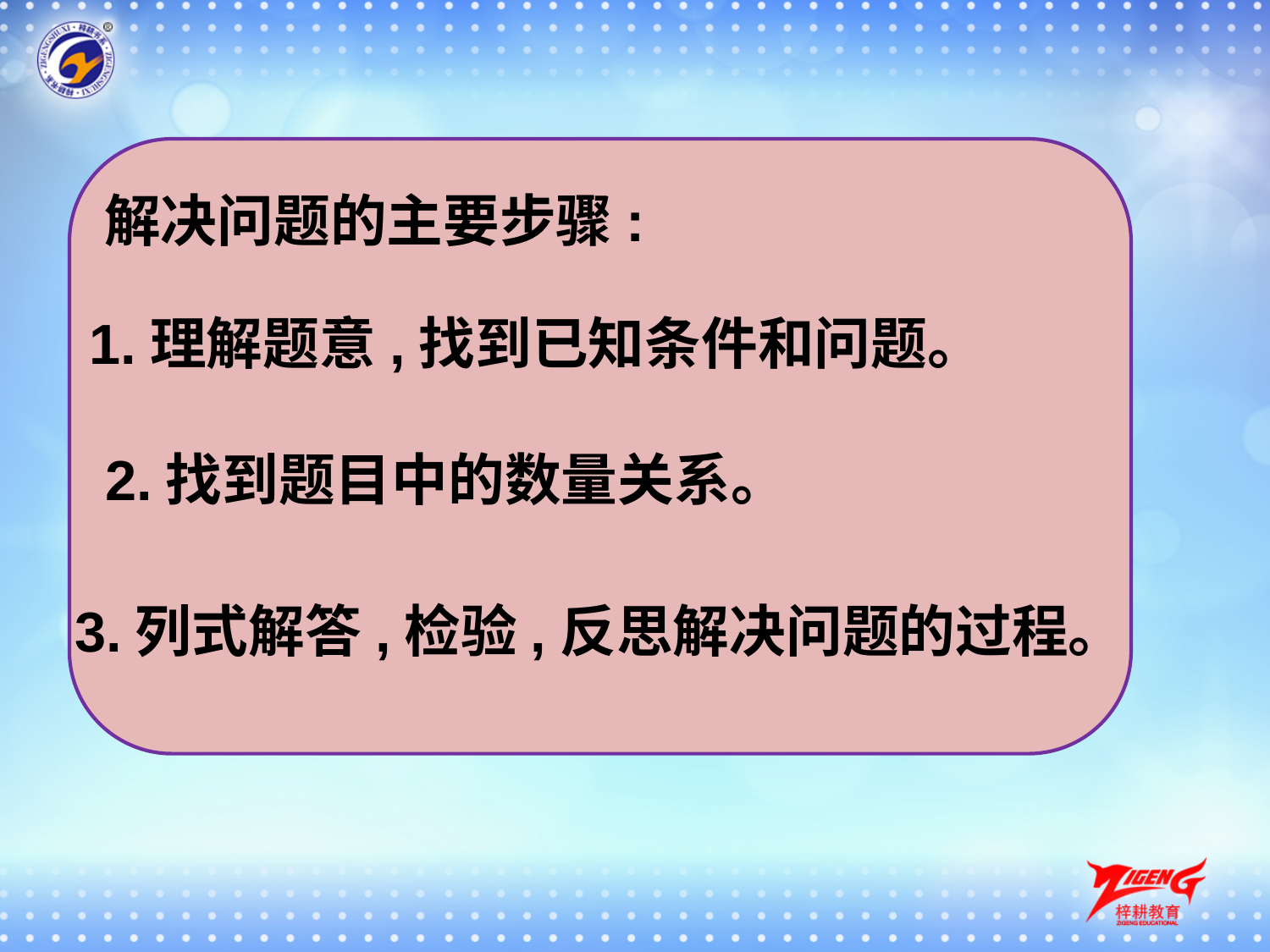

解决问题的主要步骤:
1.理解题意,找到已知条件和问题。
2.找到题目中的数量关系。
3.列式解答,检验,反思解决问题的过程。